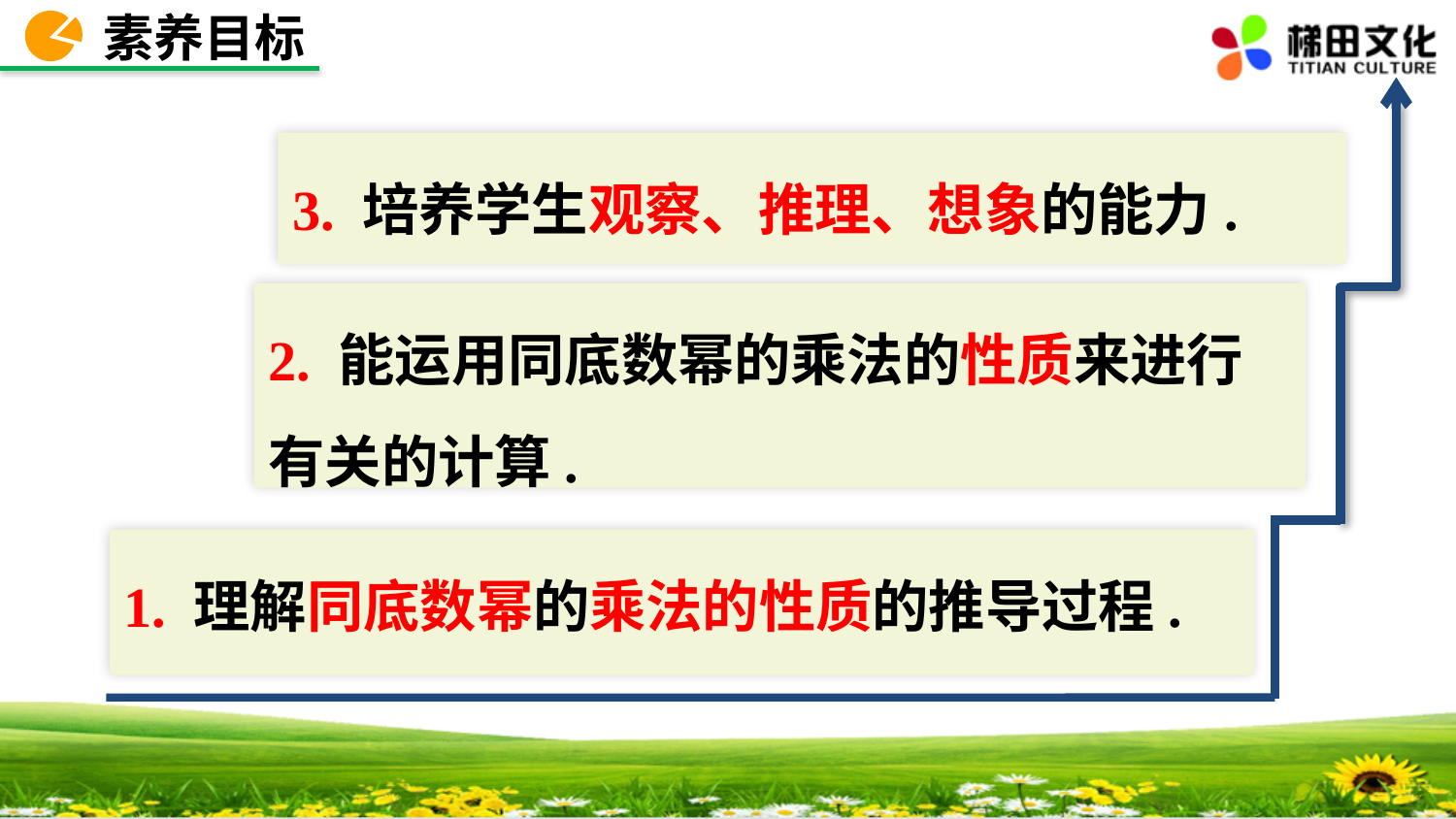

素养目标

3. 培养学生观察、推理、想象的能力.

2. 能运用同底数幂的乘法的性质来进行有关的计算.
1. 理解同底数幂的乘法的性质的推导过程.